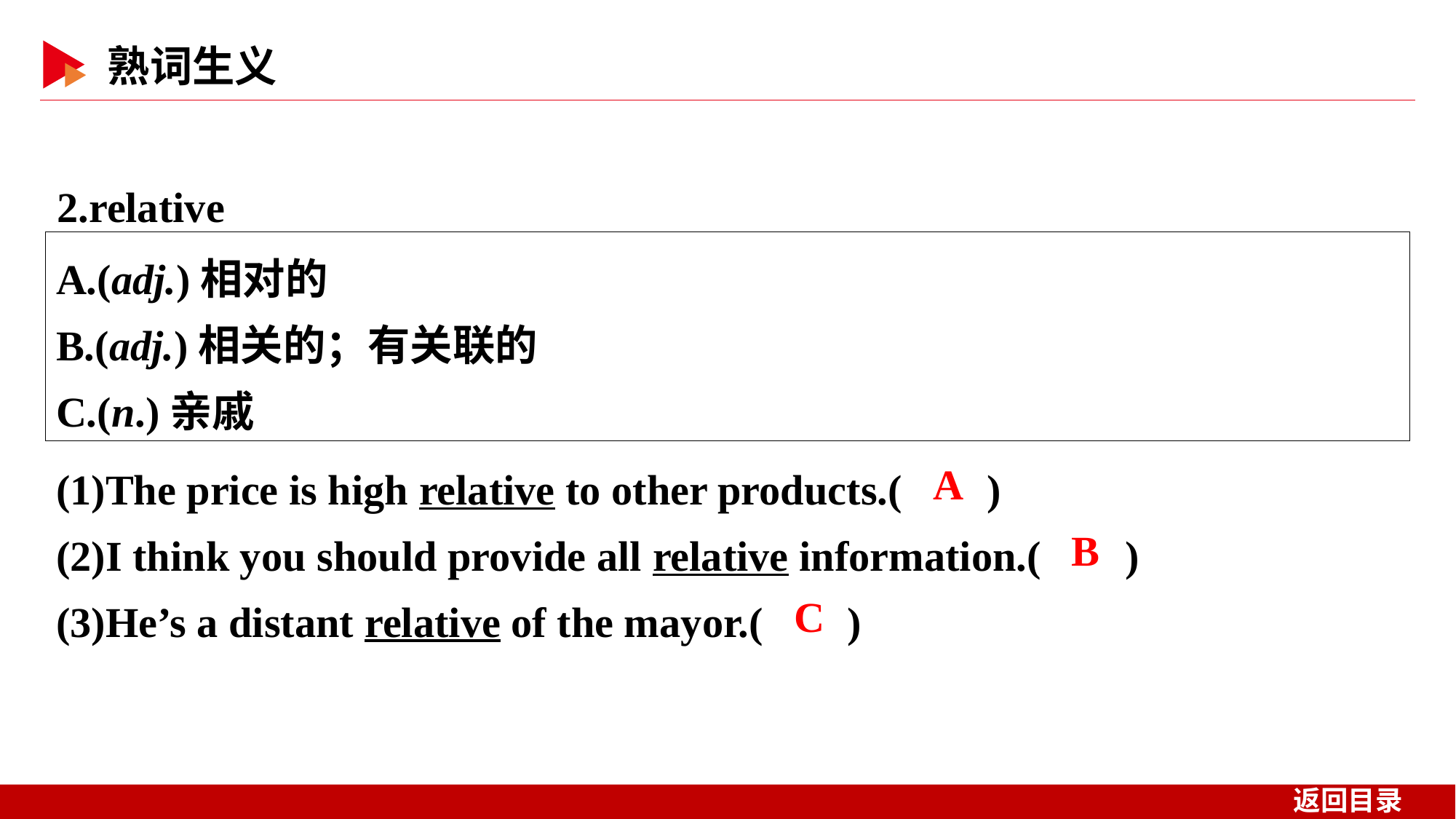

2.relative
A.(adj.)相对的
B.(adj.)相关的；有关联的
C.(n.)亲戚
(1)The price is high relative to other products.(        )
(2)I think you should provide all relative information.(        )
(3)He’s a distant relative of the mayor.(        )
   A
   B
   C